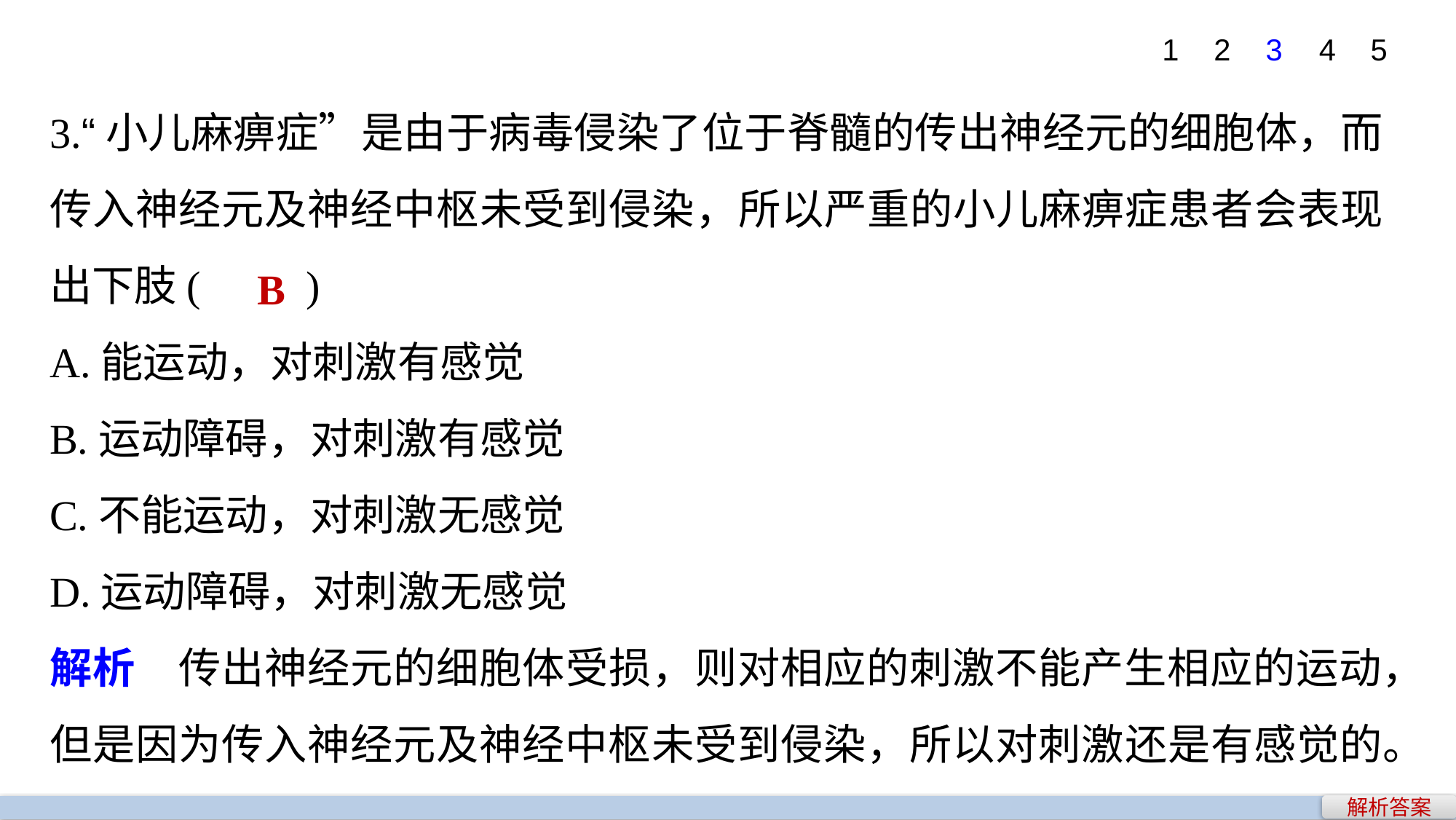

1
2
3
4
5
3.“小儿麻痹症”是由于病毒侵染了位于脊髓的传出神经元的细胞体，而传入神经元及神经中枢未受到侵染，所以严重的小儿麻痹症患者会表现出下肢(　　)
A.能运动，对刺激有感觉
B.运动障碍，对刺激有感觉
C.不能运动，对刺激无感觉
D.运动障碍，对刺激无感觉
解析　传出神经元的细胞体受损，则对相应的刺激不能产生相应的运动，但是因为传入神经元及神经中枢未受到侵染，所以对刺激还是有感觉的。
B
解析答案